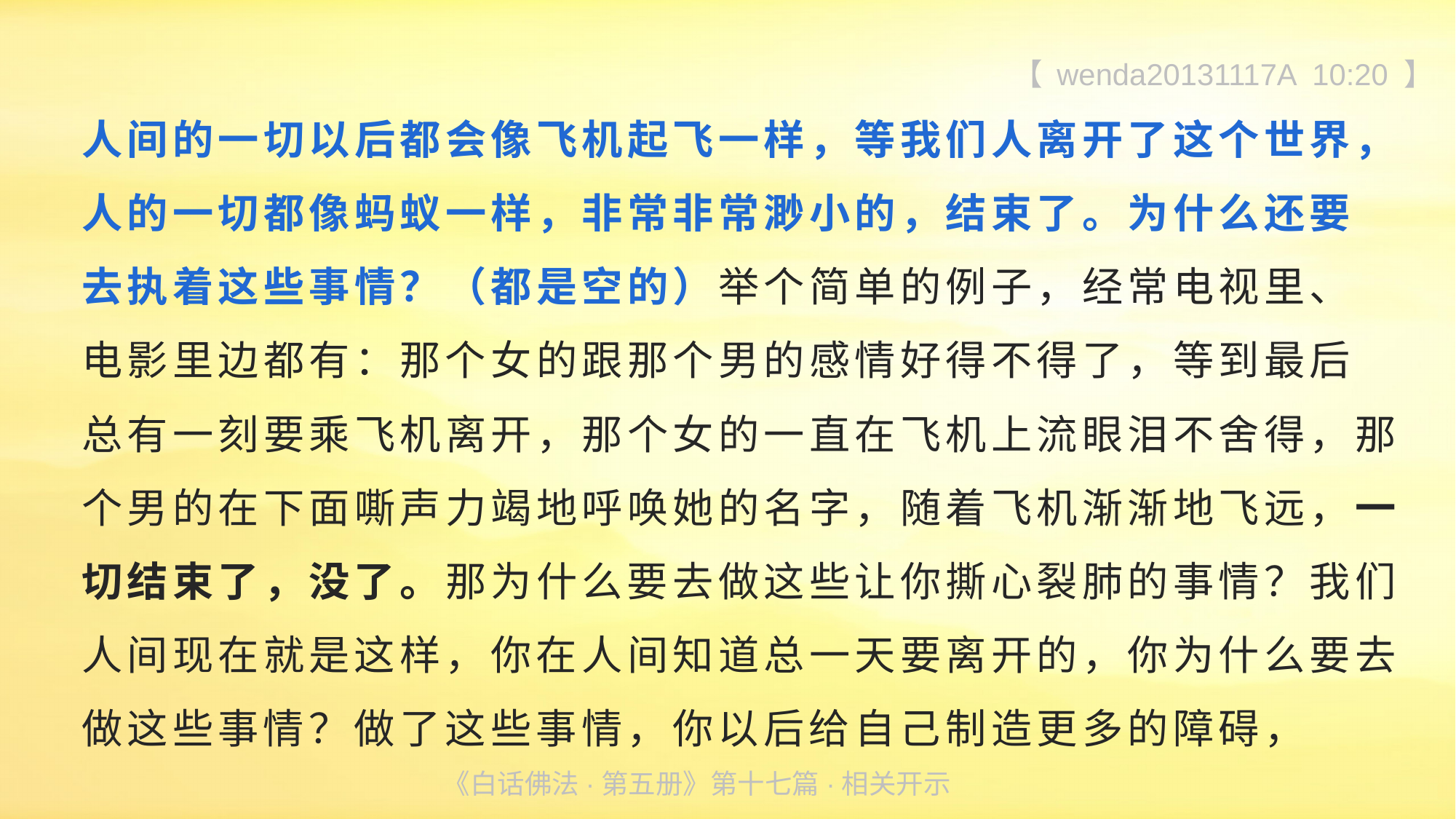

【 wenda20131117A  10:20 】
人间的一切以后都会像飞机起飞一样，等我们人离开了这个世界，人的一切都像蚂蚁一样，非常非常渺小的，结束了。为什么还要
去执着这些事情？（都是空的）举个简单的例子，经常电视里、
电影里边都有：那个女的跟那个男的感情好得不得了，等到最后
总有一刻要乘飞机离开，那个女的一直在飞机上流眼泪不舍得，那个男的在下面嘶声力竭地呼唤她的名字，随着飞机渐渐地飞远，一切结束了，没了。那为什么要去做这些让你撕心裂肺的事情？我们人间现在就是这样，你在人间知道总一天要离开的，你为什么要去做这些事情？做了这些事情，你以后给自己制造更多的障碍，
《白话佛法·第五册》第十七篇·相关开示